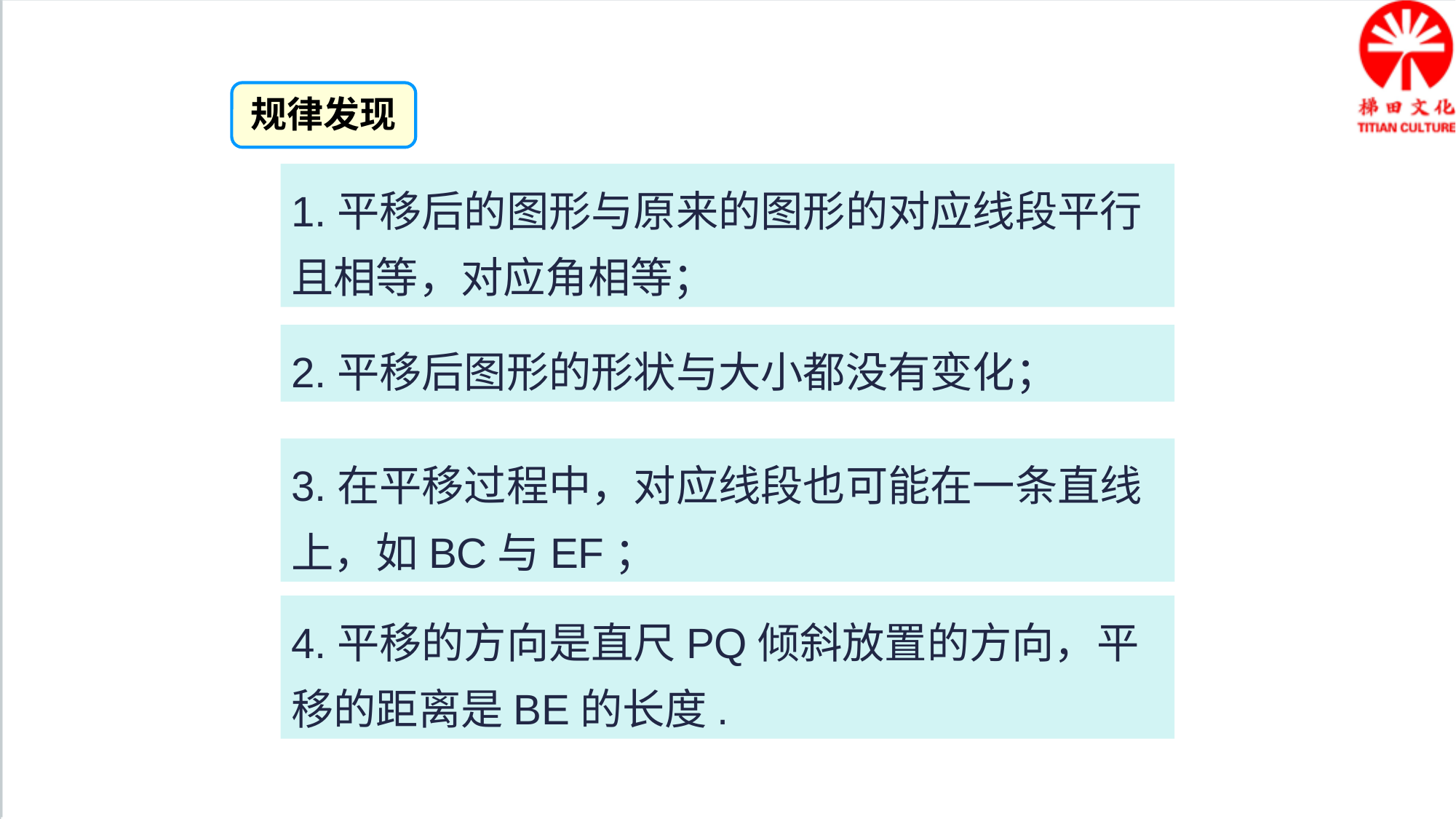

规律发现
1.平移后的图形与原来的图形的对应线段平行且相等，对应角相等；
2.平移后图形的形状与大小都没有变化；
3.在平移过程中，对应线段也可能在一条直线上，如BC与EF；
4.平移的方向是直尺PQ倾斜放置的方向，平移的距离是BE的长度.